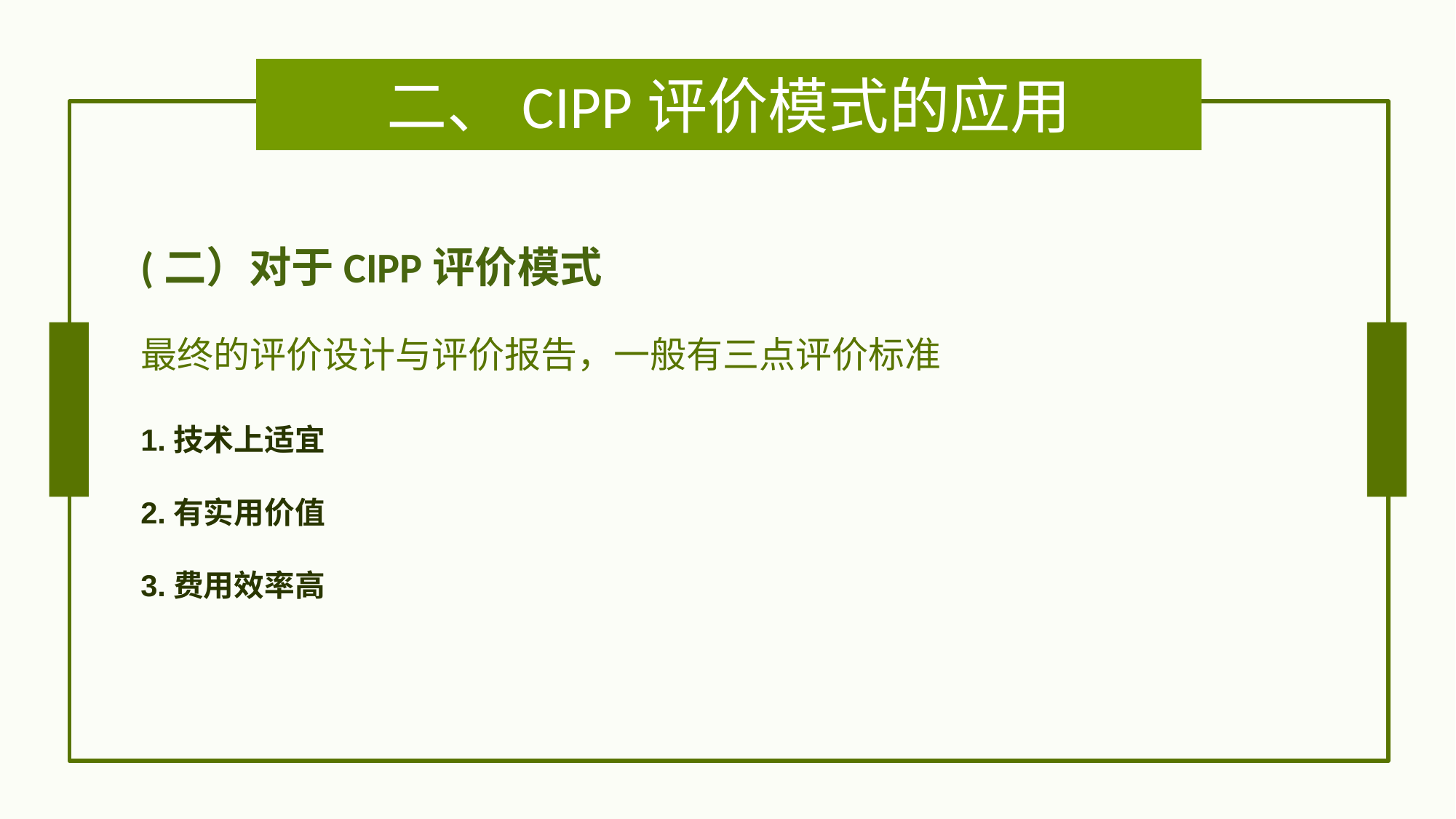

# 二、CIPP评价模式的应用

(二）对于CIPP评价模式
最终的评价设计与评价报告，一般有三点评价标准
1.技术上适宜
2.有实用价值
3.费用效率高